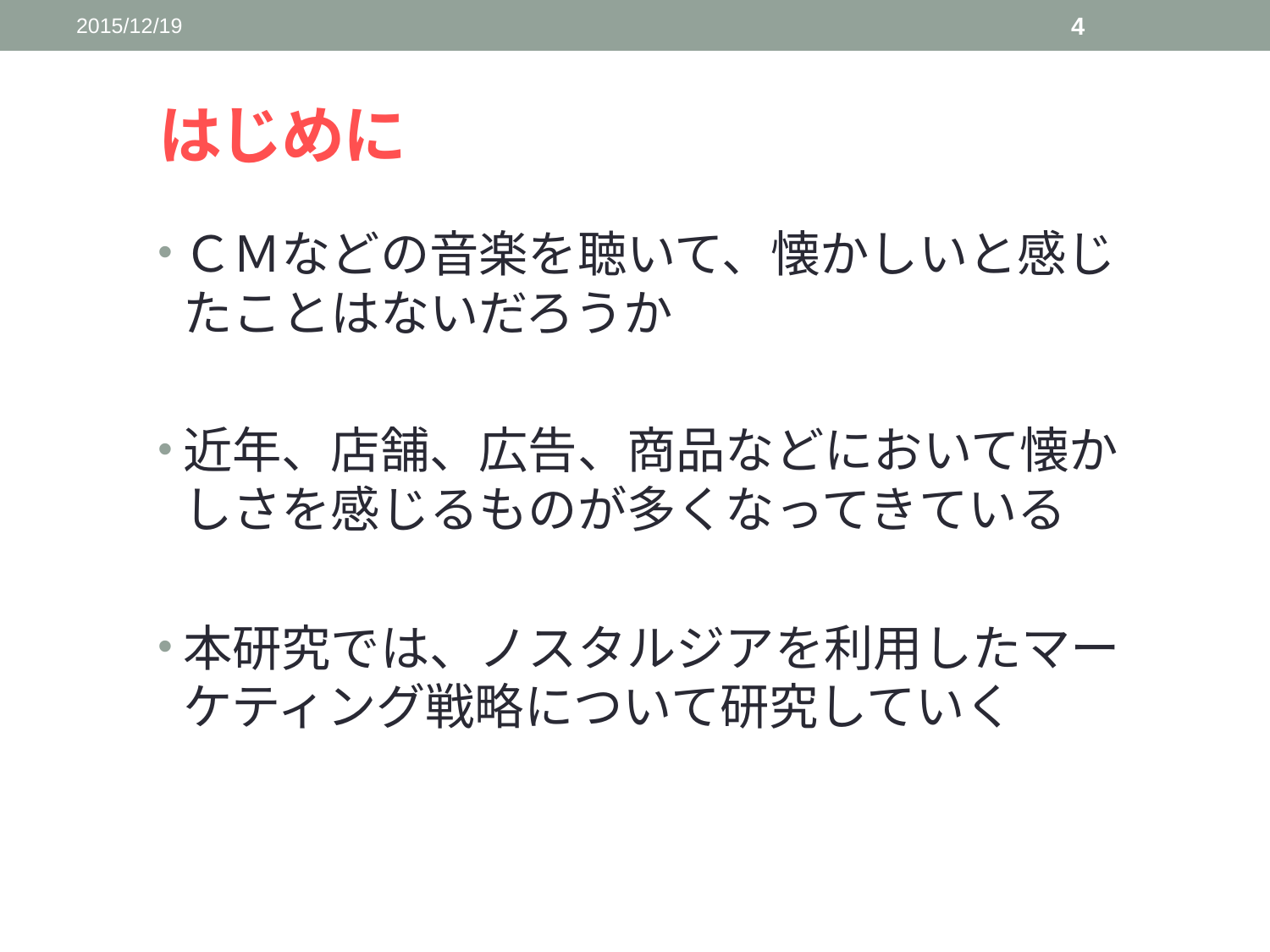

2015/12/19
4
# はじめに
ＣＭなどの音楽を聴いて、懐かしいと感じたことはないだろうか

近年、店舗、広告、商品などにおいて懐かしさを感じるものが多くなってきている

本研究では、ノスタルジアを利用したマーケティング戦略について研究していく